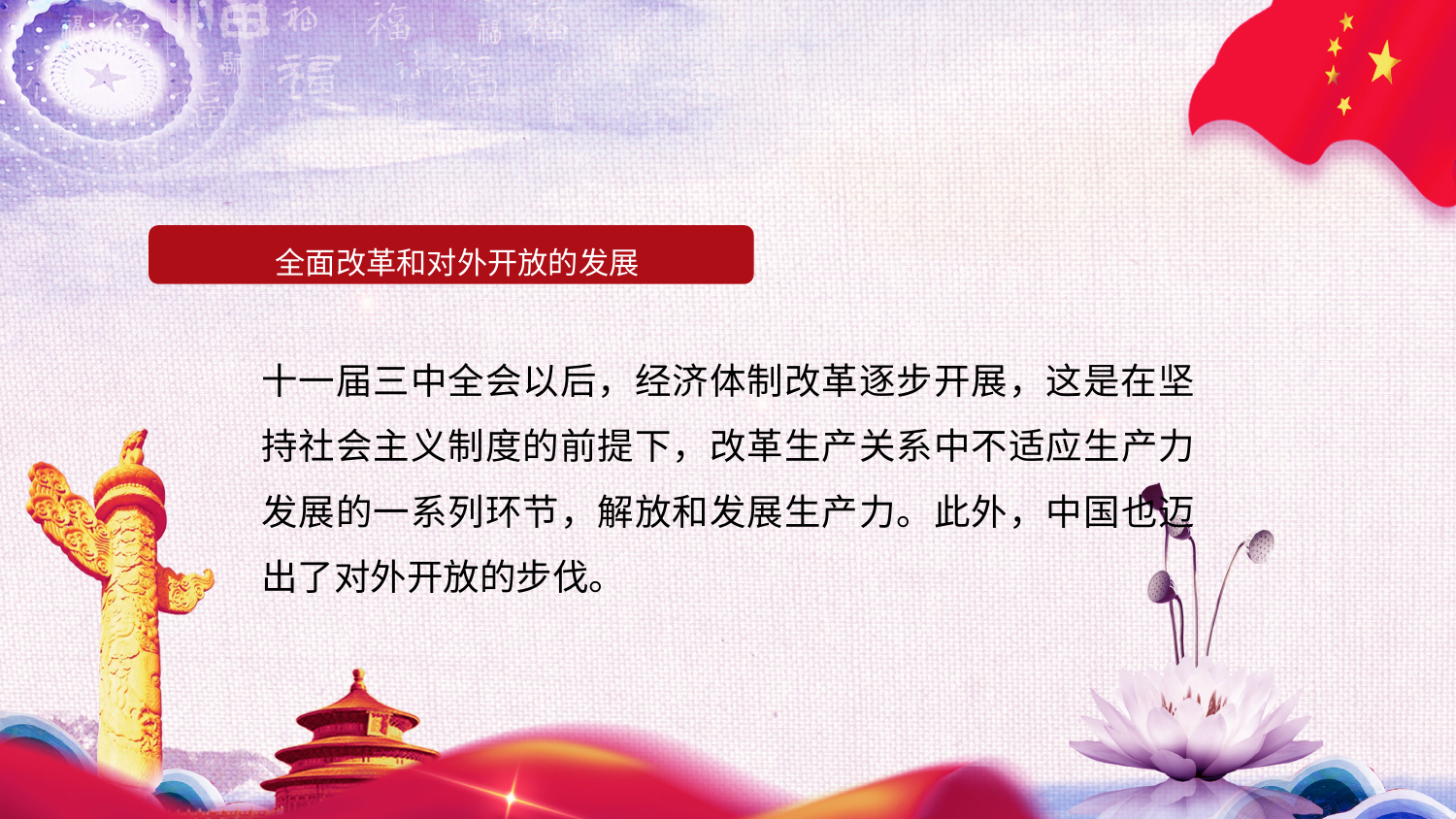

全面改革和对外开放的发展

十一届三中全会以后，经济体制改革逐步开展，这是在坚持社会主义制度的前提下，改革生产关系中不适应生产力发展的一系列环节，解放和发展生产力。此外，中国也迈出了对外开放的步伐。